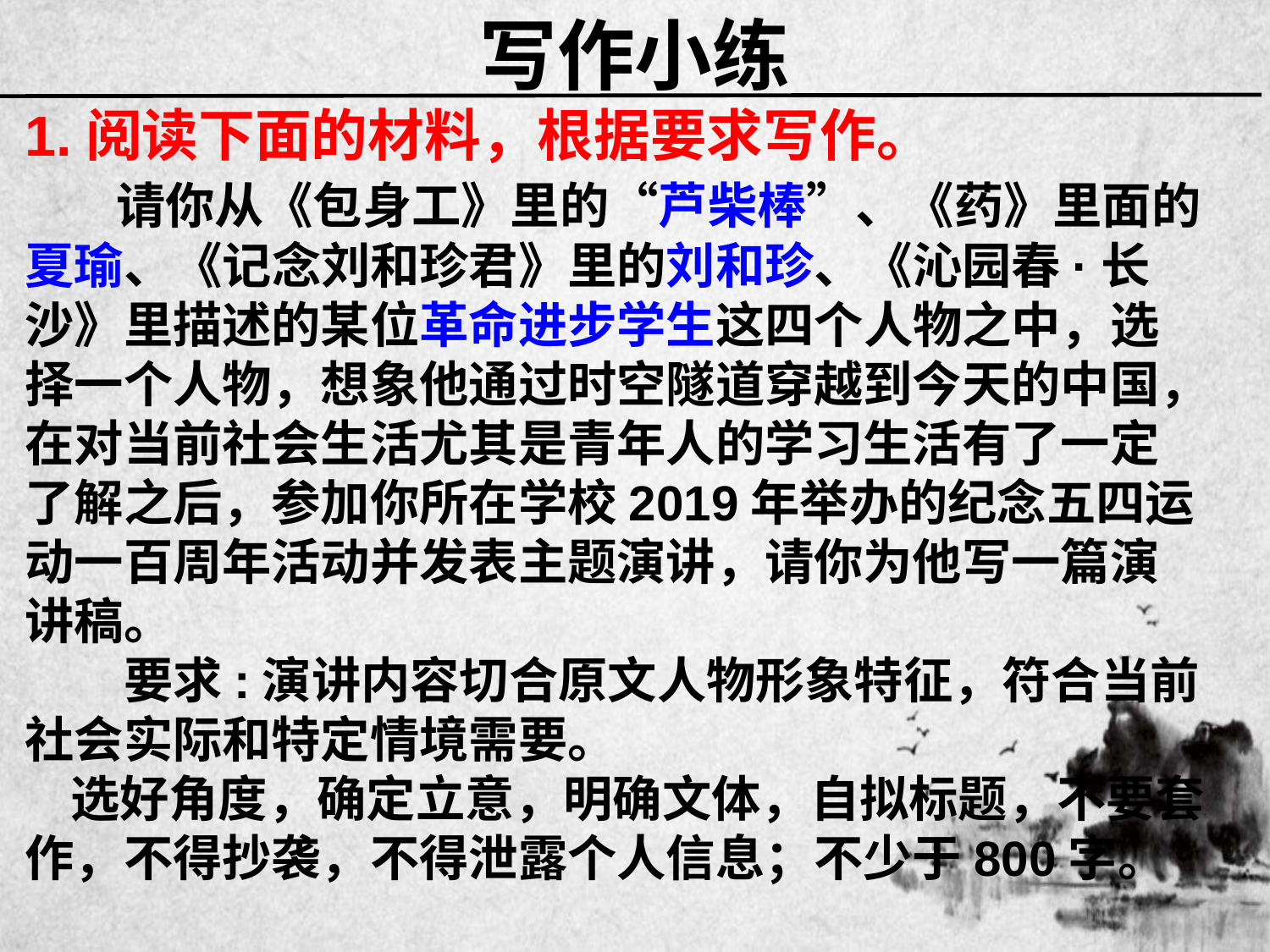

# 写作小练
1.阅读下面的材料，根据要求写作。
      请你从《包身工》里的“芦柴棒”、《药》里面的夏瑜、《记念刘和珍君》里的刘和珍、《沁园春·长沙》里描述的某位革命进步学生这四个人物之中，选择一个人物，想象他通过时空隧道穿越到今天的中国，在对当前社会生活尤其是青年人的学习生活有了一定了解之后，参加你所在学校2019年举办的纪念五四运动一百周年活动并发表主题演讲，请你为他写一篇演讲稿。
　　要求:演讲内容切合原文人物形象特征，符合当前社会实际和特定情境需要。
   选好角度，确定立意，明确文体，自拟标题，不要套作，不得抄袭，不得泄露个人信息；不少于800字。